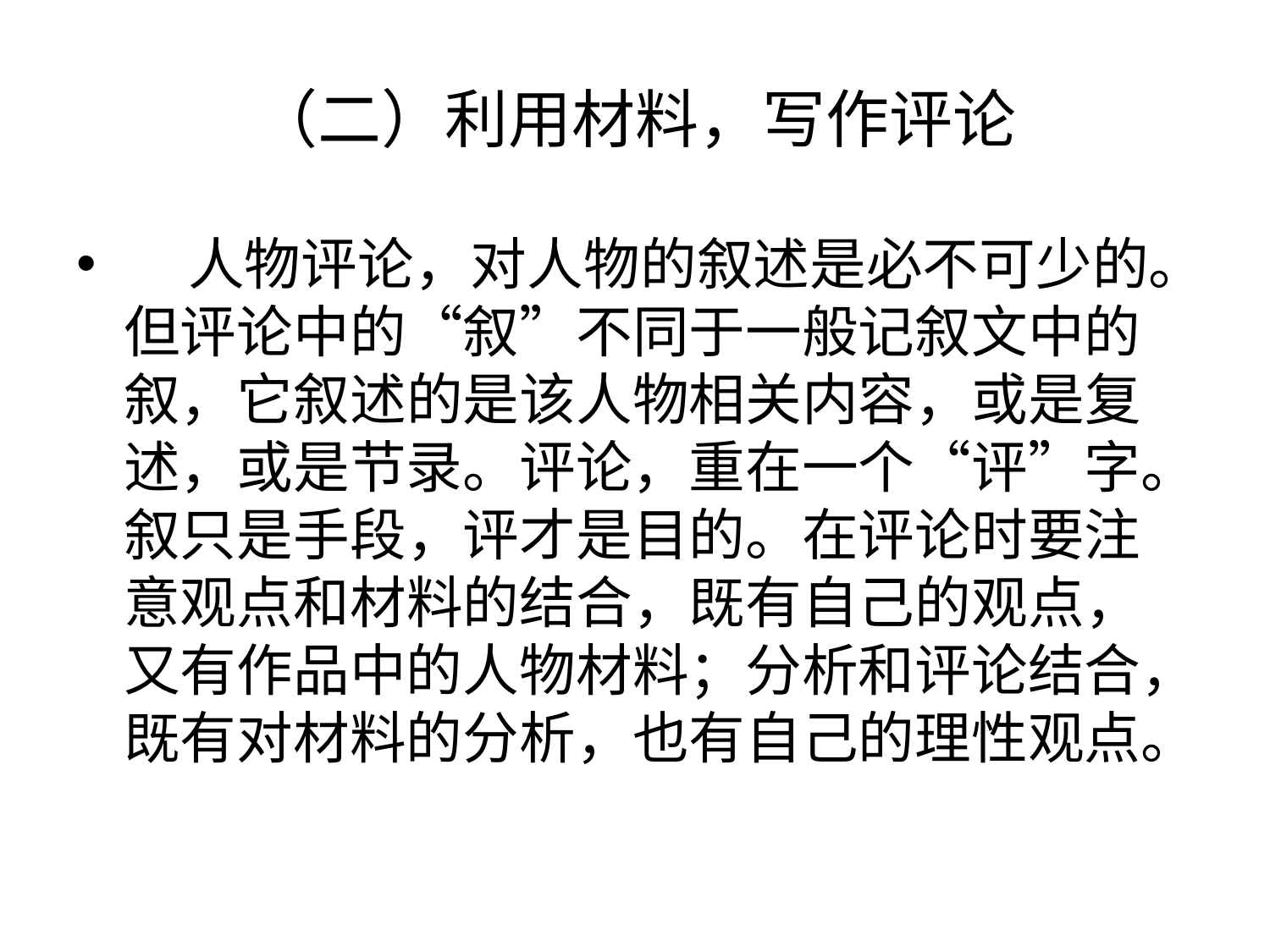

# （二）利用材料，写作评论
    人物评论，对人物的叙述是必不可少的。但评论中的“叙”不同于一般记叙文中的叙，它叙述的是该人物相关内容，或是复述，或是节录。评论，重在一个“评”字。叙只是手段，评才是目的。在评论时要注意观点和材料的结合，既有自己的观点，又有作品中的人物材料；分析和评论结合，既有对材料的分析，也有自己的理性观点。